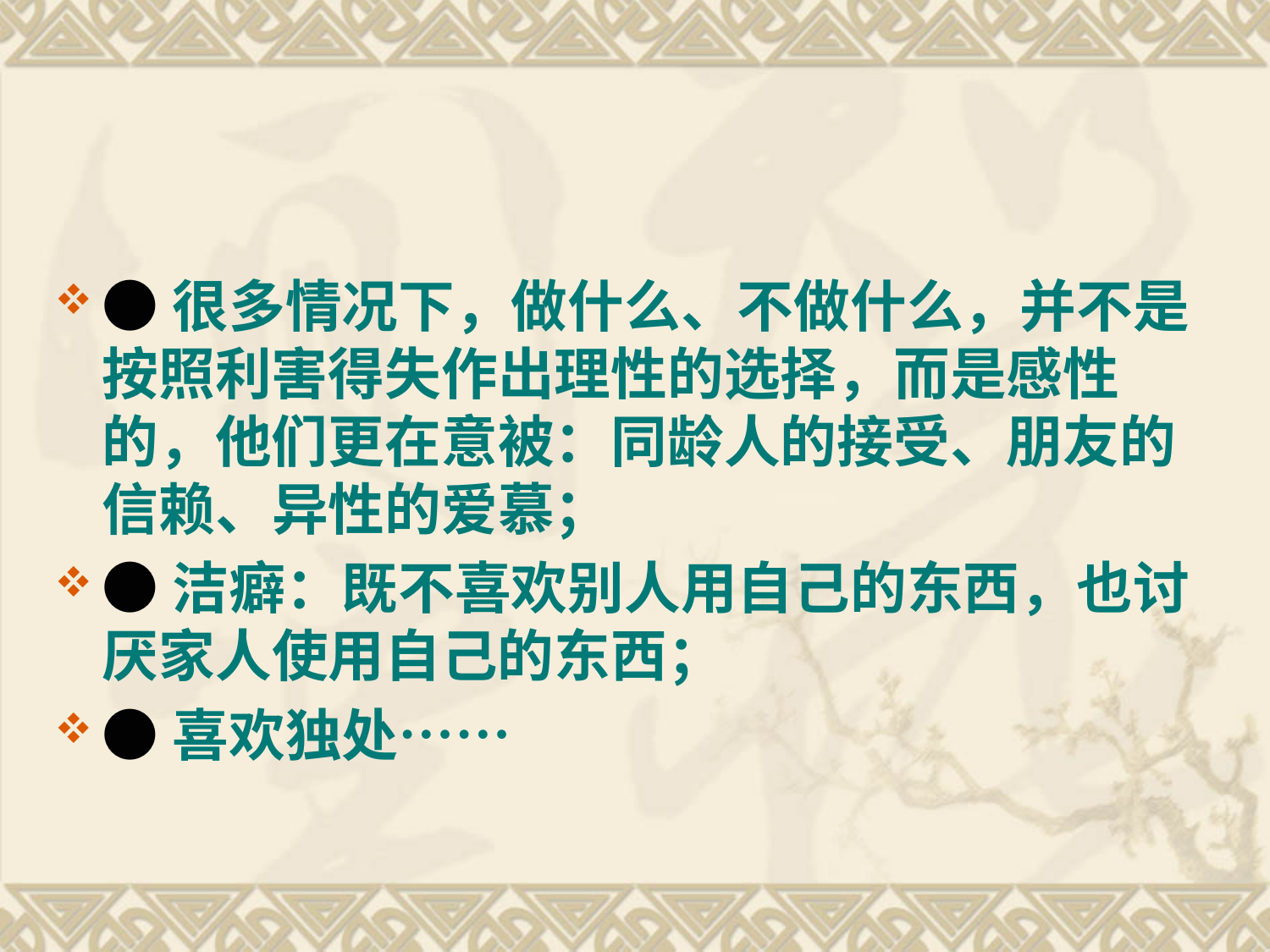

#
●很多情况下，做什么、不做什么，并不是按照利害得失作出理性的选择，而是感性的，他们更在意被：同龄人的接受、朋友的信赖、异性的爱慕；
●洁癖：既不喜欢别人用自己的东西，也讨厌家人使用自己的东西；
●喜欢独处……